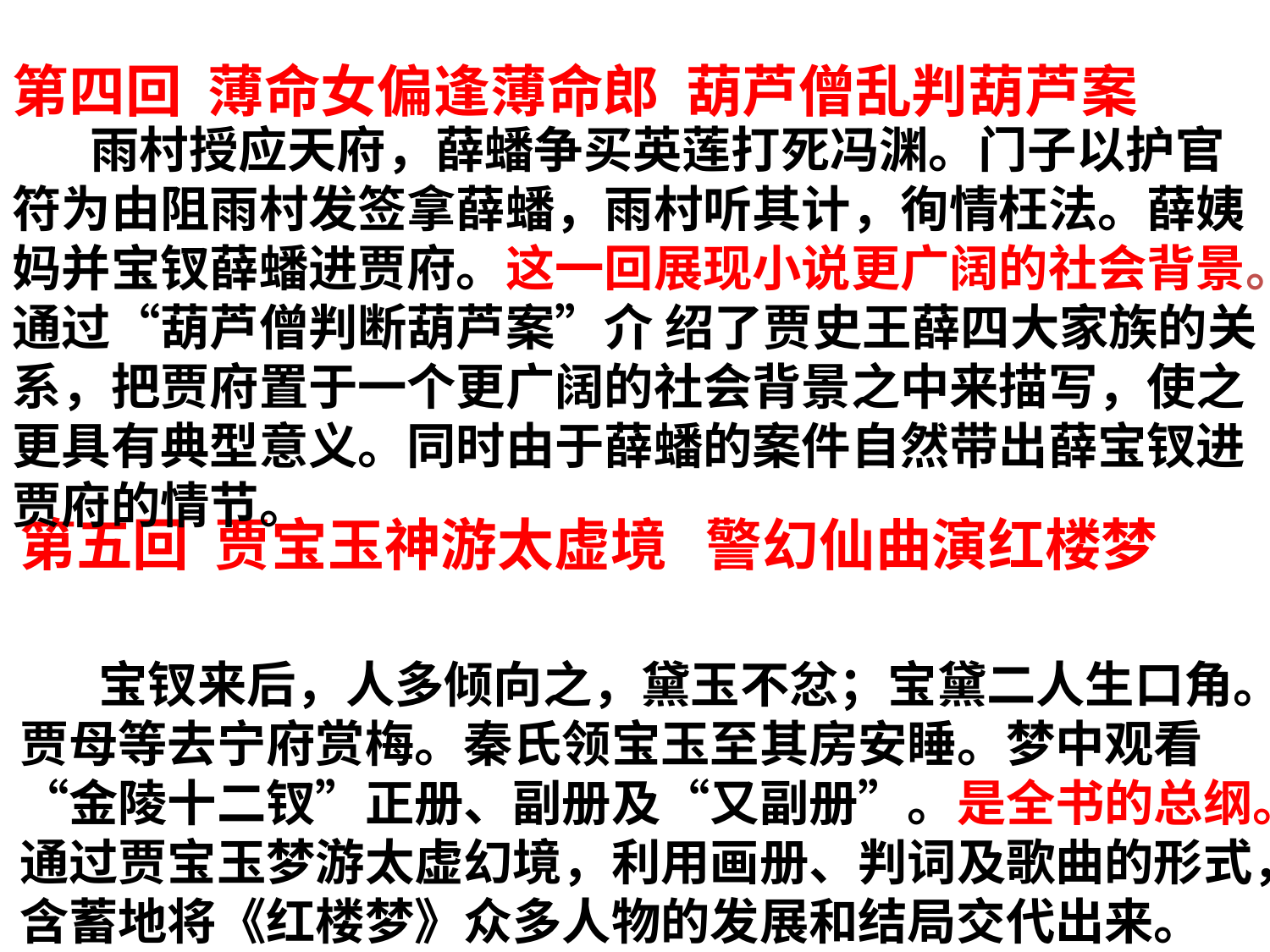

第四回  薄命女偏逢薄命郎  葫芦僧乱判葫芦案
      雨村授应天府，薛蟠争买英莲打死冯渊。门子以护官符为由阻雨村发签拿薛蟠，雨村听其计，徇情枉法。薛姨妈并宝钗薛蟠进贾府。这一回展现小说更广阔的社会背景。通过“葫芦僧判断葫芦案”介 绍了贾史王薛四大家族的关系，把贾府置于一个更广阔的社会背景之中来描写，使之更具有典型意义。同时由于薛蟠的案件自然带出薛宝钗进贾府的情节。
第五回  贾宝玉神游太虚境   警幻仙曲演红楼梦
      宝钗来后，人多倾向之，黛玉不忿；宝黛二人生口角。贾母等去宁府赏梅。秦氏领宝玉至其房安睡。梦中观看“金陵十二钗”正册、副册及“又副册”。是全书的总纲。通过贾宝玉梦游太虚幻境，利用画册、判词及歌曲的形式，含蓄地将《红楼梦》众多人物的发展和结局交代出来。